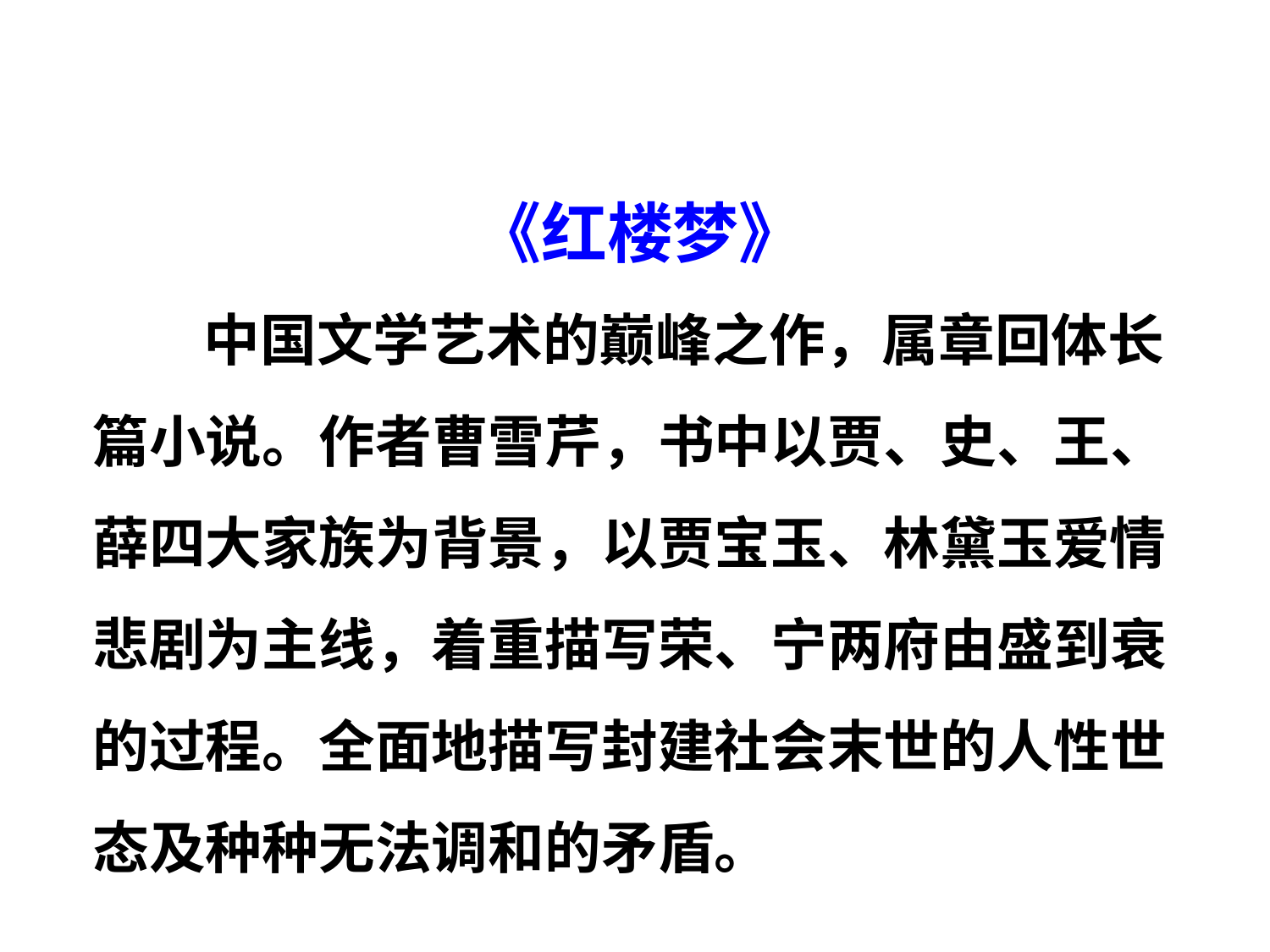

《红楼梦》
 中国文学艺术的巅峰之作，属章回体长篇小说。作者曹雪芹，书中以贾、史、王、薛四大家族为背景，以贾宝玉、林黛玉爱情悲剧为主线，着重描写荣、宁两府由盛到衰的过程。全面地描写封建社会末世的人性世态及种种无法调和的矛盾。